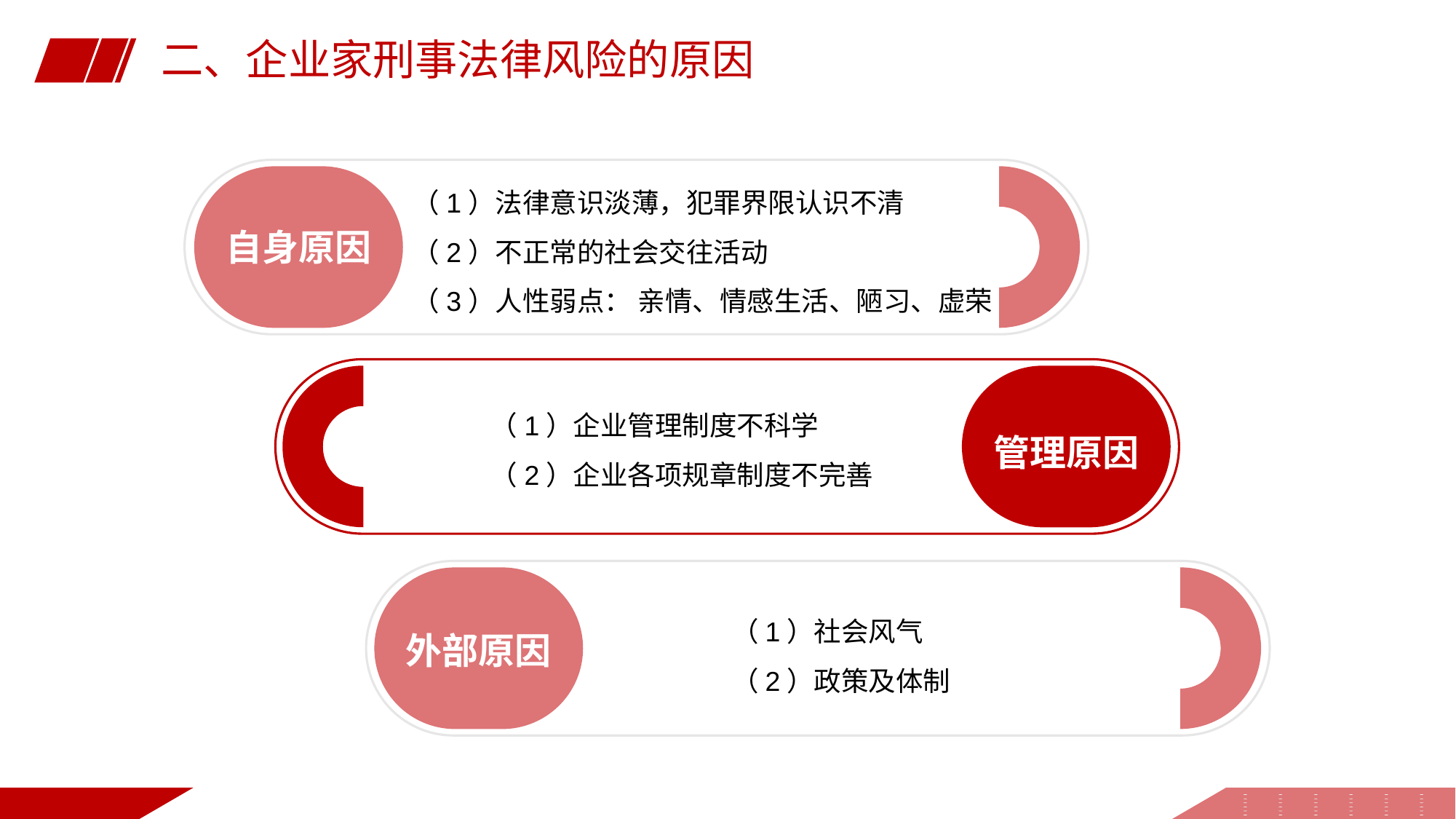

二、企业家刑事法律风险的原因

（1）法律意识淡薄，犯罪界限认识不清
（2）不正常的社会交往活动
（3）人性弱点： 亲情、情感生活、陋习、虚荣

自身原因

（1）企业管理制度不科学
（2）企业各项规章制度不完善
管理原因

（1）社会风气
（2）政策及体制
外部原因